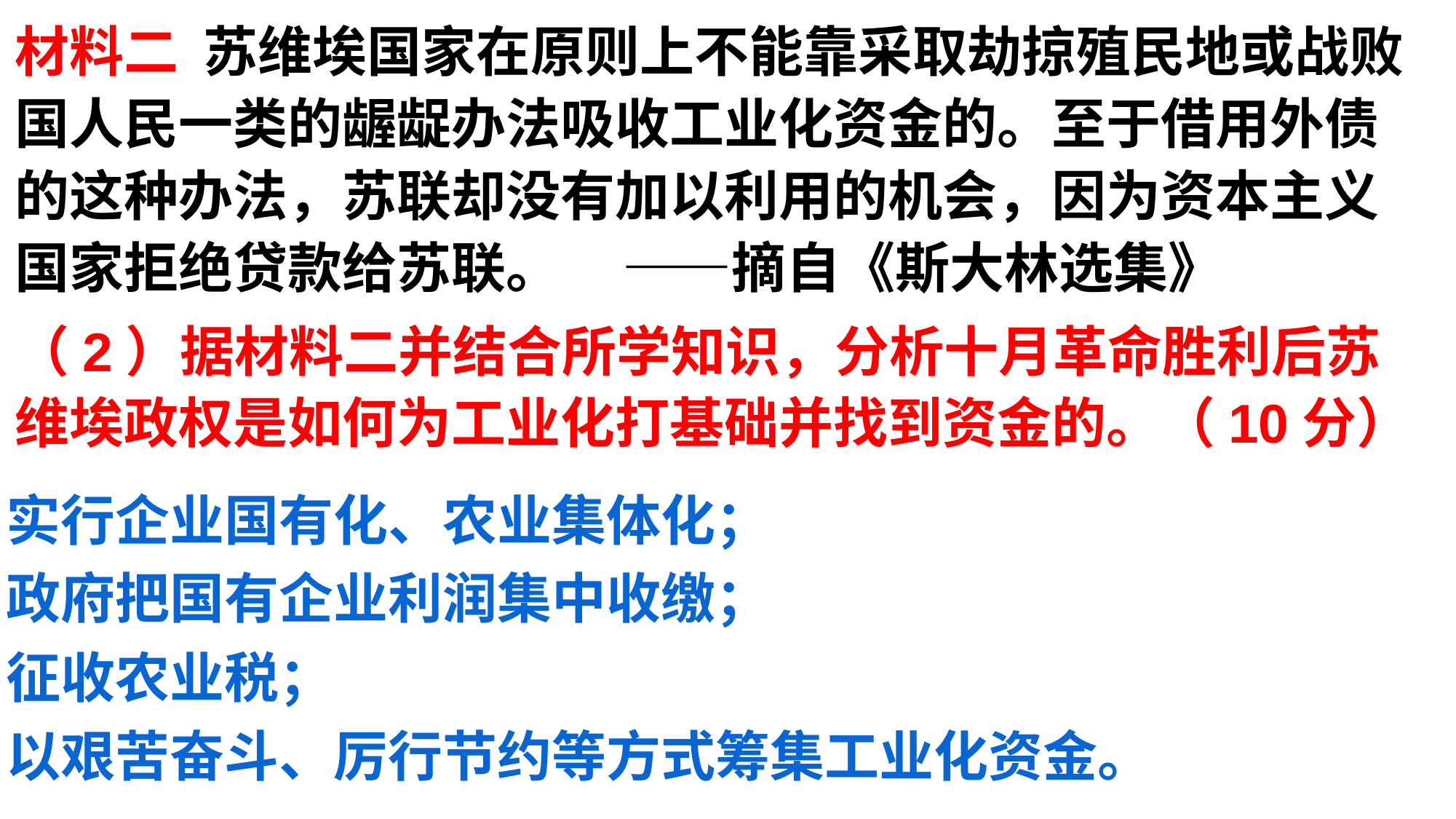

材料二  苏维埃国家在原则上不能靠采取劫掠殖民地或战败国人民一类的龌龊办法吸收工业化资金的。至于借用外债的这种办法，苏联却没有加以利用的机会，因为资本主义国家拒绝贷款给苏联。     ——摘自《斯大林选集》

（2）据材料二并结合所学知识，分析十月革命胜利后苏维埃政权是如何为工业化打基础并找到资金的。（10分）
实行企业国有化、农业集体化；
政府把国有企业利润集中收缴；
征收农业税；
以艰苦奋斗、厉行节约等方式筹集工业化资金。